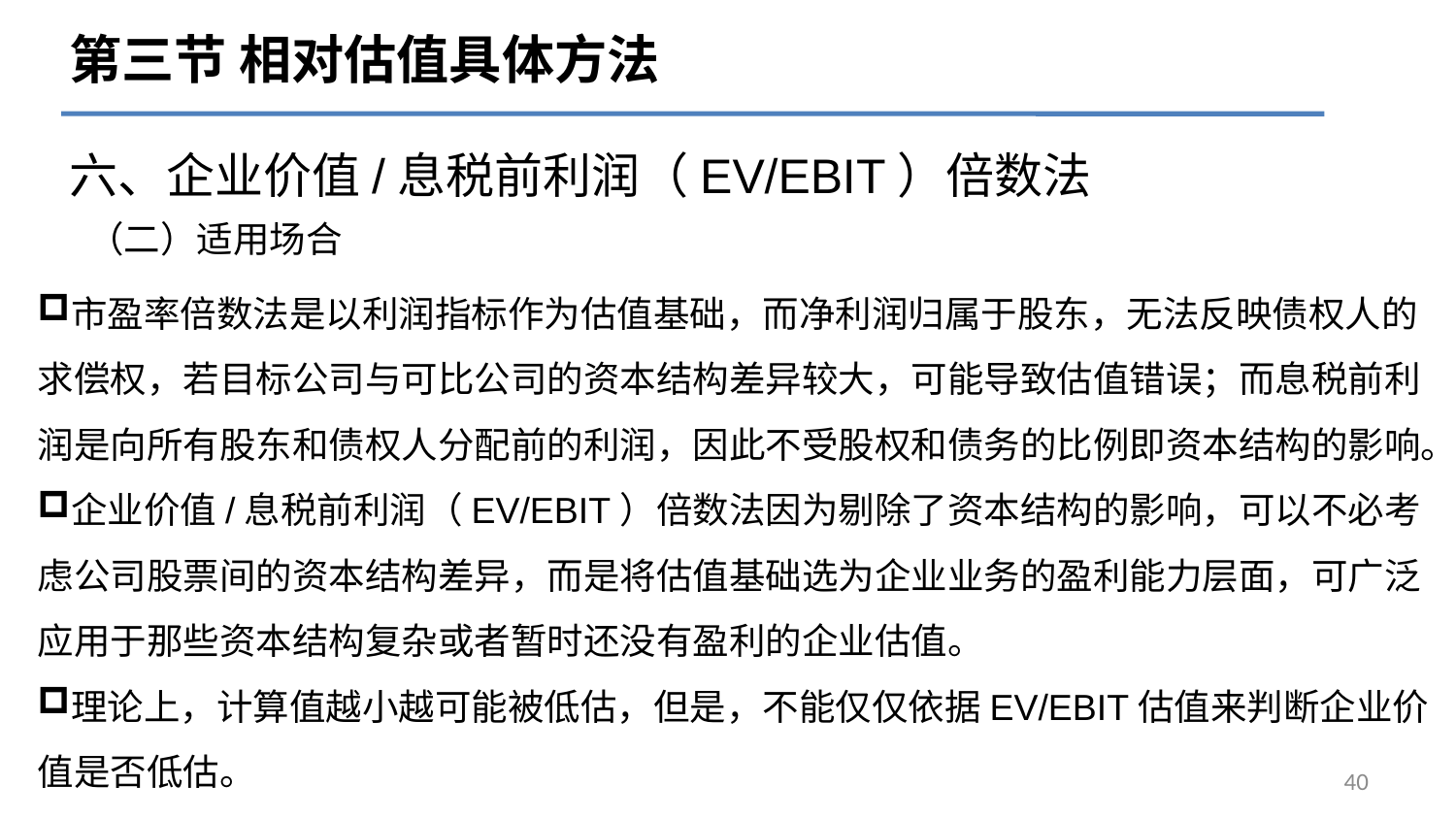

第三节 相对估值具体方法
六、企业价值/息税前利润（EV/EBIT）倍数法
# （二）适用场合
市盈率倍数法是以利润指标作为估值基础，而净利润归属于股东，无法反映债权人的求偿权，若目标公司与可比公司的资本结构差异较大，可能导致估值错误；而息税前利润是向所有股东和债权人分配前的利润，因此不受股权和债务的比例即资本结构的影响。
企业价值/息税前利润（EV/EBIT）倍数法因为剔除了资本结构的影响，可以不必考虑公司股票间的资本结构差异，而是将估值基础选为企业业务的盈利能力层面，可广泛应用于那些资本结构复杂或者暂时还没有盈利的企业估值。
理论上，计算值越小越可能被低估，但是，不能仅仅依据EV/EBIT估值来判断企业价值是否低估。
40